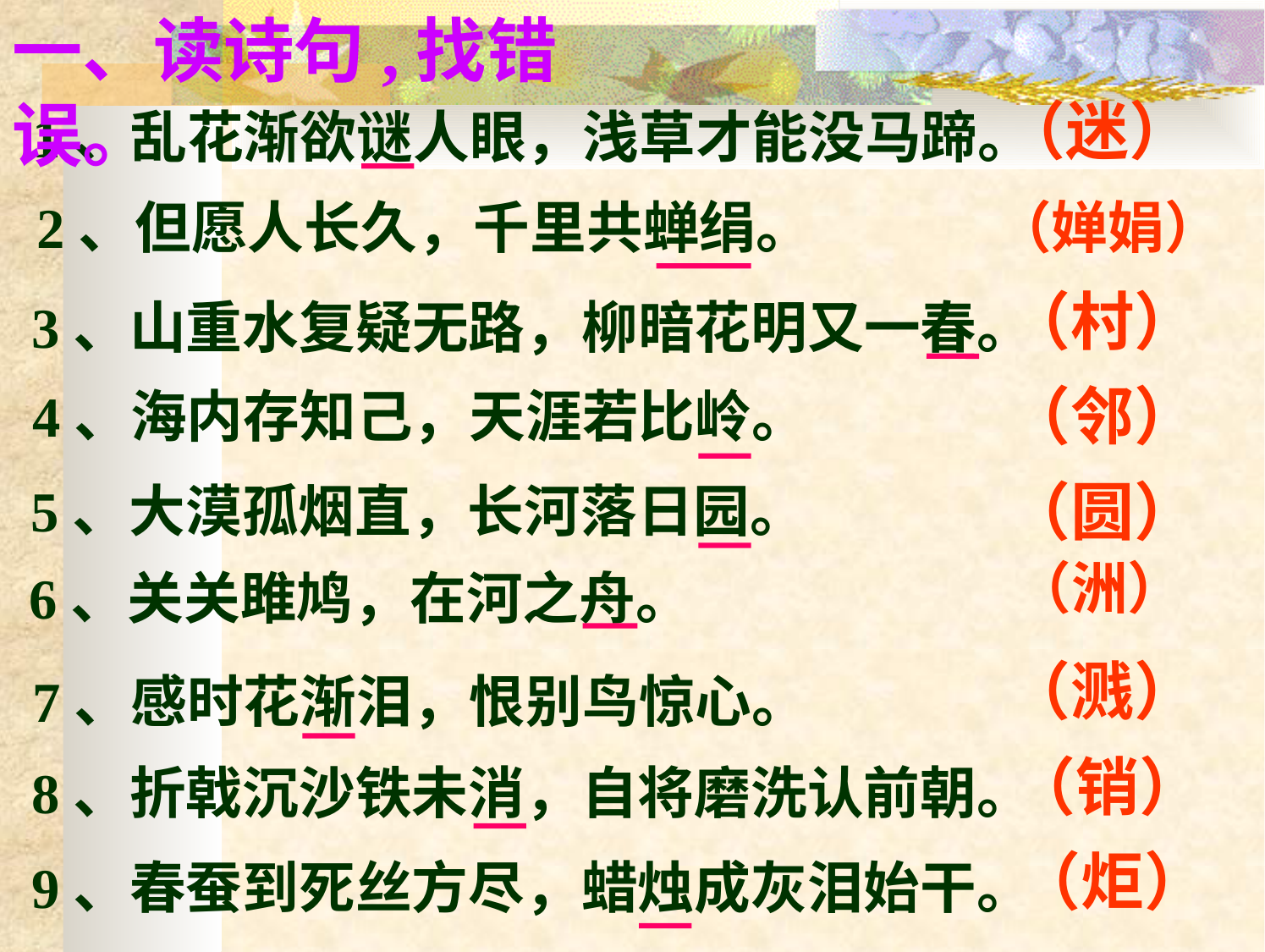

一、读诗句,找错误。

（迷）
1、乱花渐欲谜人眼，浅草才能没马蹄。

2、但愿人长久，千里共蝉绢。
（婵娟）

（村）
3、山重水复疑无路，柳暗花明又一春。

（邻）
4、海内存知己，天涯若比岭。

（圆）
5、大漠孤烟直，长河落日园。

（洲）
6、关关雎鸠，在河之舟。

（溅）
7、感时花渐泪，恨别鸟惊心。

（销）
8、折戟沉沙铁未消，自将磨洗认前朝。

（炬）
9、春蚕到死丝方尽，蜡烛成灰泪始干。